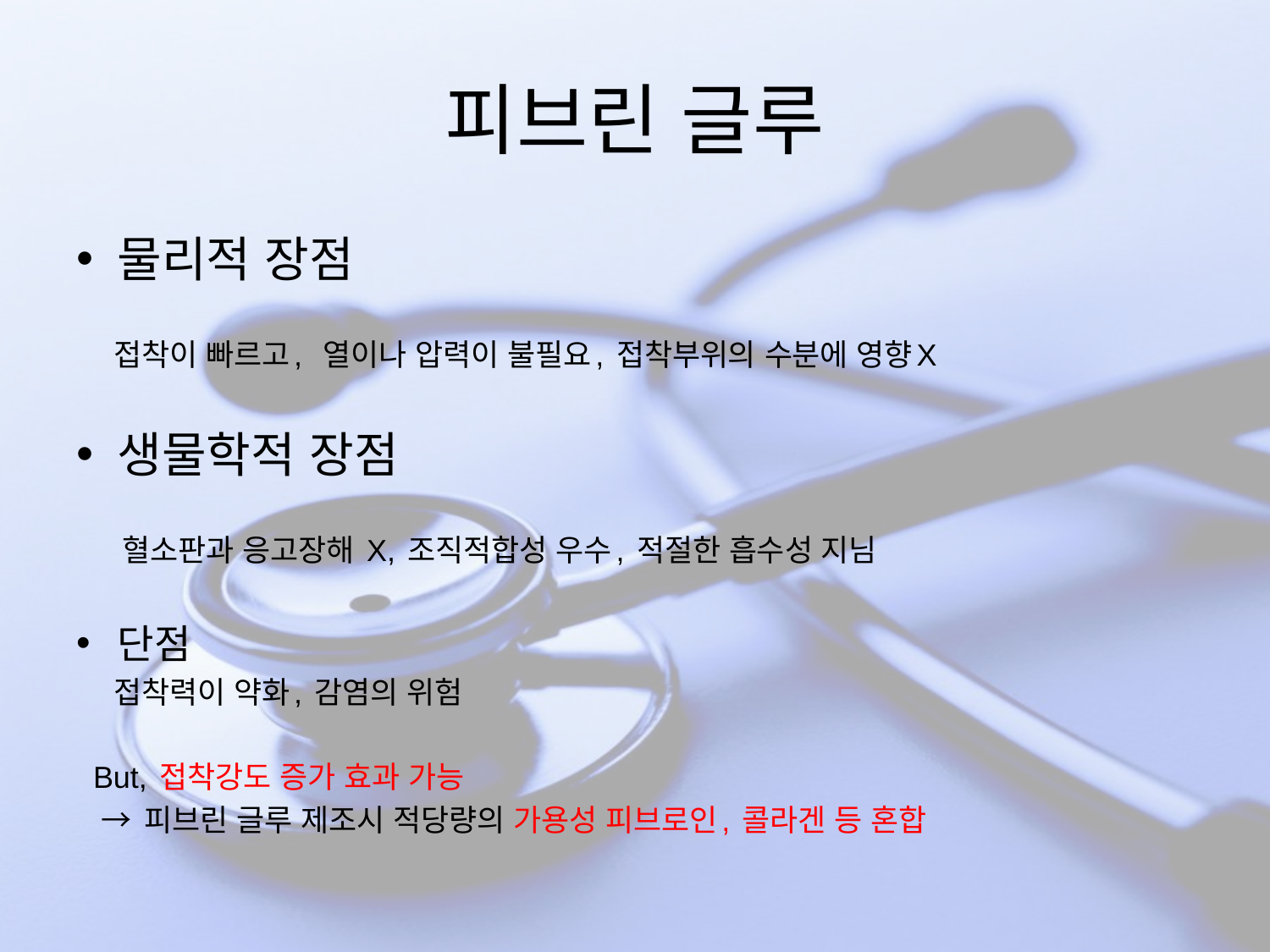

# 피브린 글루
물리적 장점

    접착이 빠르고,  열이나 압력이 불필요, 접착부위의 수분에 영향X

생물학적 장점

     혈소판과 응고장해 X, 조직적합성 우수, 적절한 흡수성 지님

단점
    접착력이 약화, 감염의 위험

  But, 접착강도 증가 효과 가능
   → 피브린 글루 제조시 적당량의 가용성 피브로인, 콜라겐 등 혼합